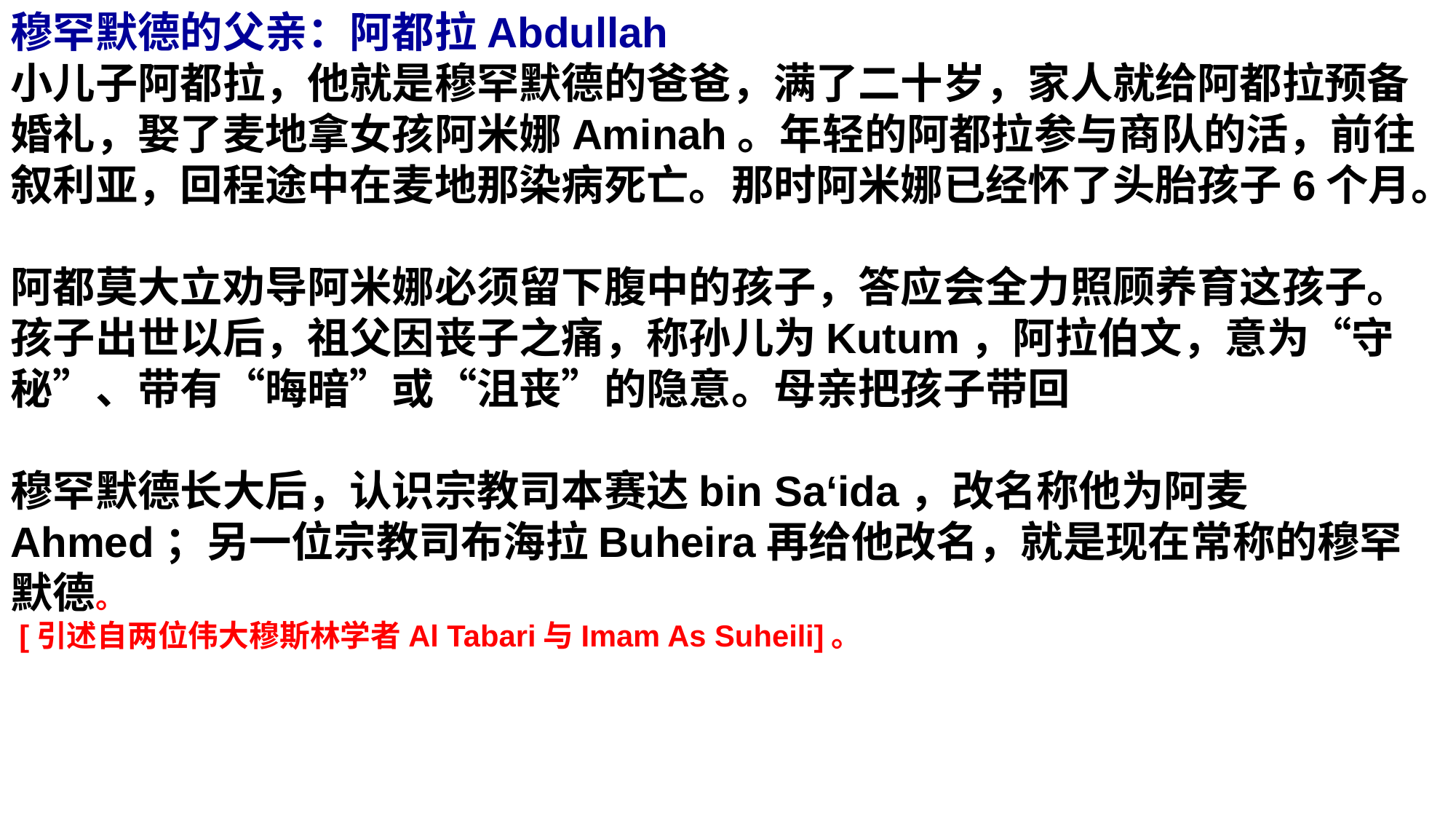

穆罕默德的父亲：阿都拉Abdullah
小儿子阿都拉，他就是穆罕默德的爸爸，满了二十岁，家人就给阿都拉预备婚礼，娶了麦地拿女孩阿米娜Aminah。年轻的阿都拉参与商队的活，前往叙利亚，回程途中在麦地那染病死亡。那时阿米娜已经怀了头胎孩子6个月。

阿都莫大立劝导阿米娜必须留下腹中的孩子，答应会全力照顾养育这孩子。孩子出世以后，祖父因丧子之痛，称孙儿为Kutum，阿拉伯文，意为“守秘”、带有“晦暗”或“沮丧”的隐意。母亲把孩子带回

穆罕默德长大后，认识宗教司本赛达bin Sa‘ida，改名称他为阿麦Ahmed；另一位宗教司布海拉Buheira再给他改名，就是现在常称的穆罕默德。
 [引述自两位伟大穆斯林学者Al Tabari与Imam As Suheili]。